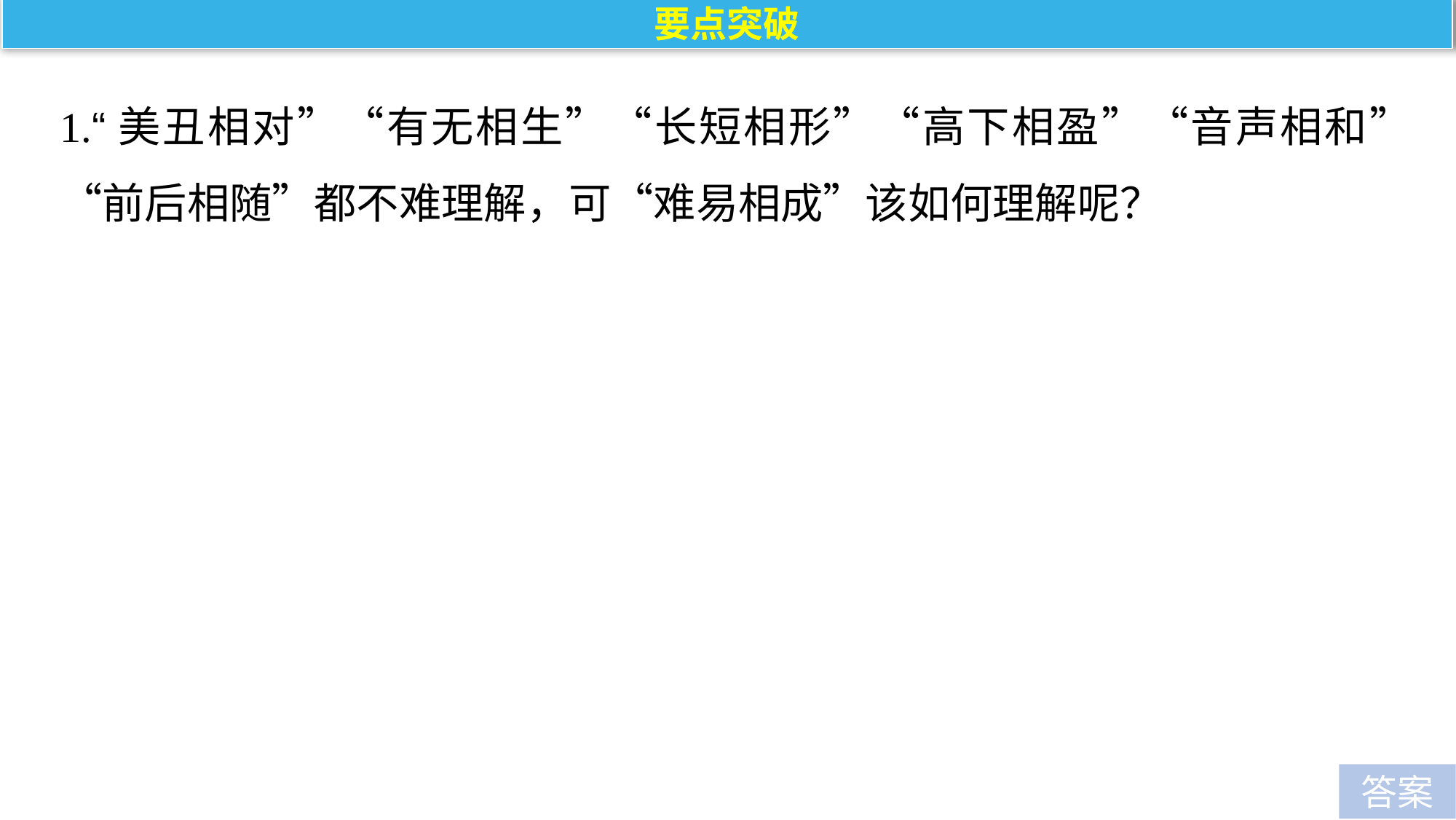

要点突破
1.“美丑相对”“有无相生”“长短相形”“高下相盈”“音声相和”“前后相随”都不难理解，可“难易相成”该如何理解呢？
答案